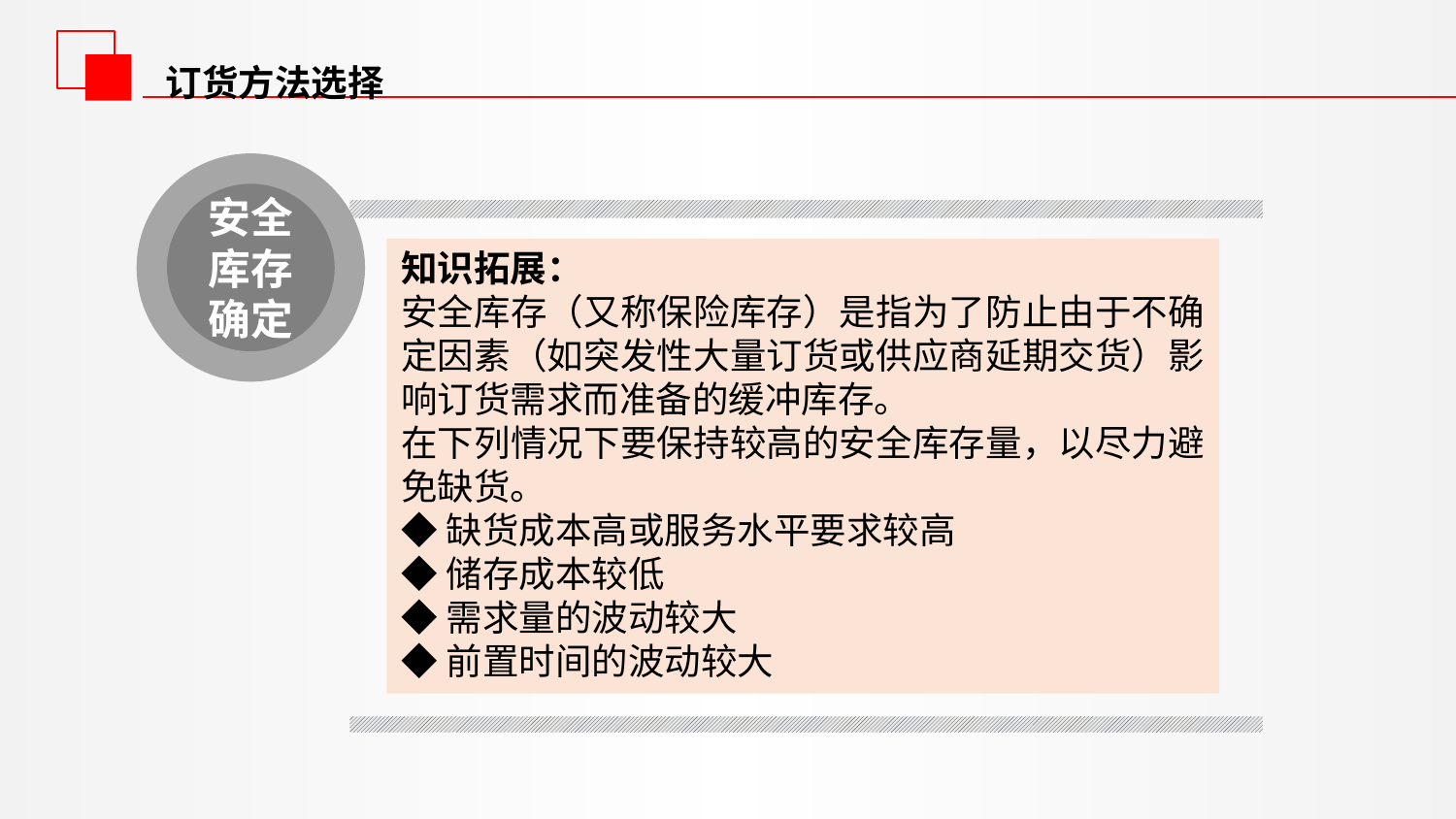

订货方法选择
安全库存确定

知识拓展：
安全库存（又称保险库存）是指为了防止由于不确定因素（如突发性大量订货或供应商延期交货）影响订货需求而准备的缓冲库存。
在下列情况下要保持较高的安全库存量，以尽力避免缺货。
◆缺货成本高或服务水平要求较高
◆储存成本较低
◆需求量的波动较大
◆前置时间的波动较大